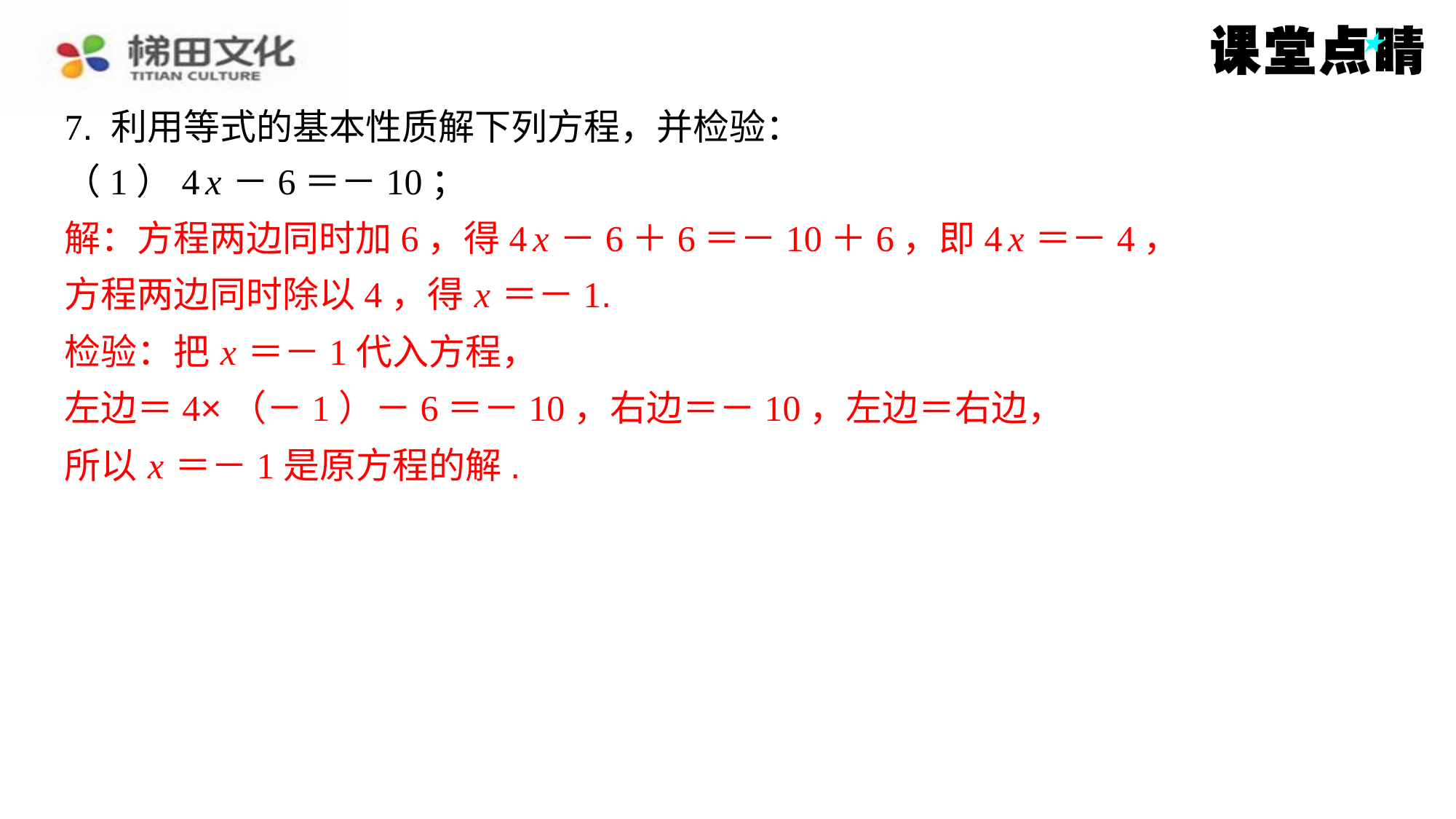

7. 利用等式的基本性质解下列方程，并检验：
（1）4 x －6＝－10；
解：方程两边同时加6，得4 x －6＋6＝－10＋6，即4 x ＝－4，
方程两边同时除以4，得 x ＝－1.
检验：把 x ＝－1代入方程，
左边＝4×（－1）－6＝－10，右边＝－10，左边＝右边，
所以 x ＝－1是原方程的解.
解：方程两边同时加6，得4 x －6＋6＝－10＋6，即4 x ＝－4，
方程两边同时除以4，得 x ＝－1.
检验：把 x ＝－1代入方程，
左边＝4×（－1）－6＝－10，右边＝－10，左边＝右边，
所以 x ＝－1是原方程的解.